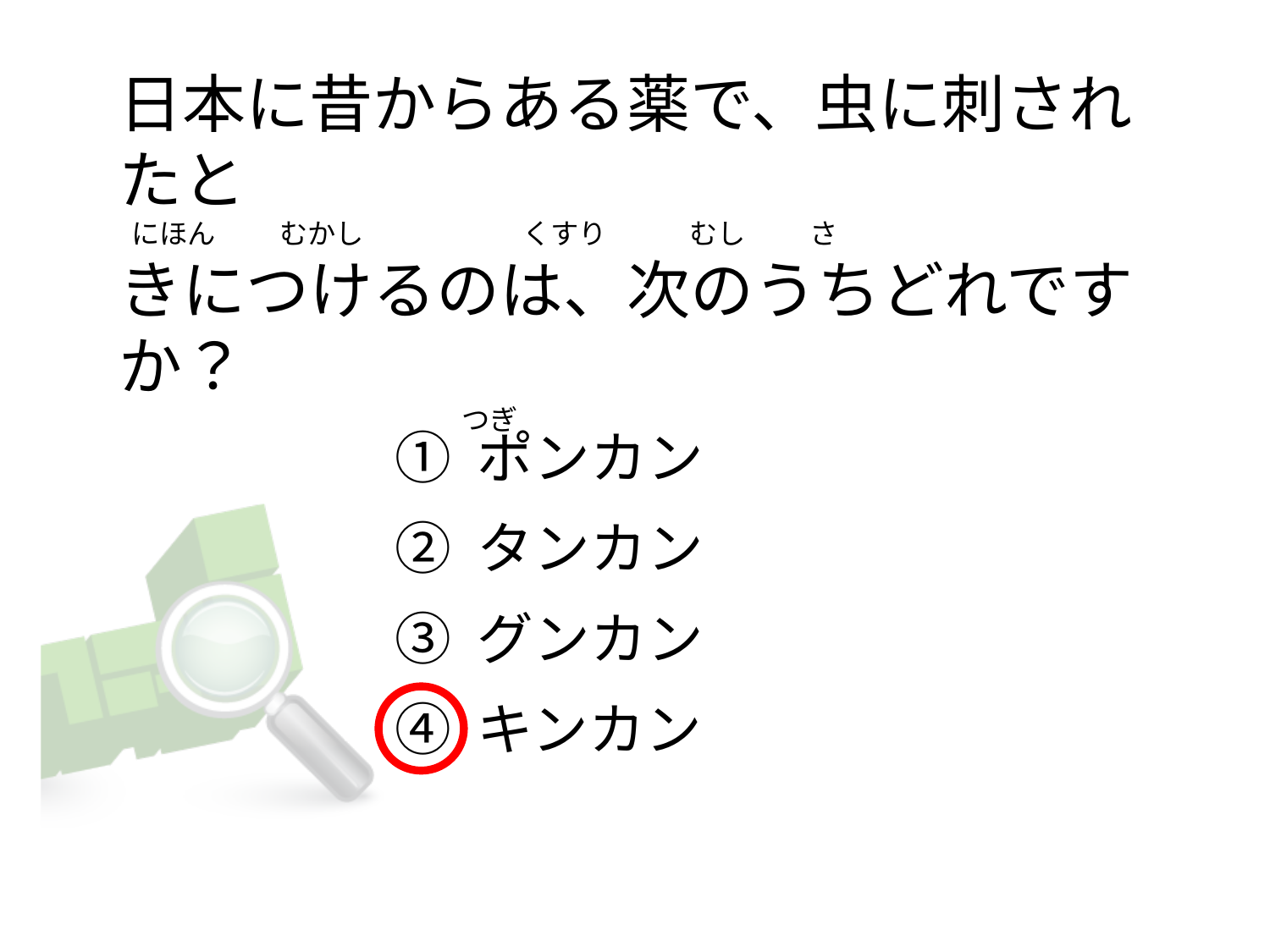

# 日本に昔からある薬で、虫に刺されたと   にほん          むかし                         くすり             むし          さ      きにつけるのは、次のうちどれですか？                                                       つぎ
① ポンカン
② タンカン
③ グンカン
④ キンカン